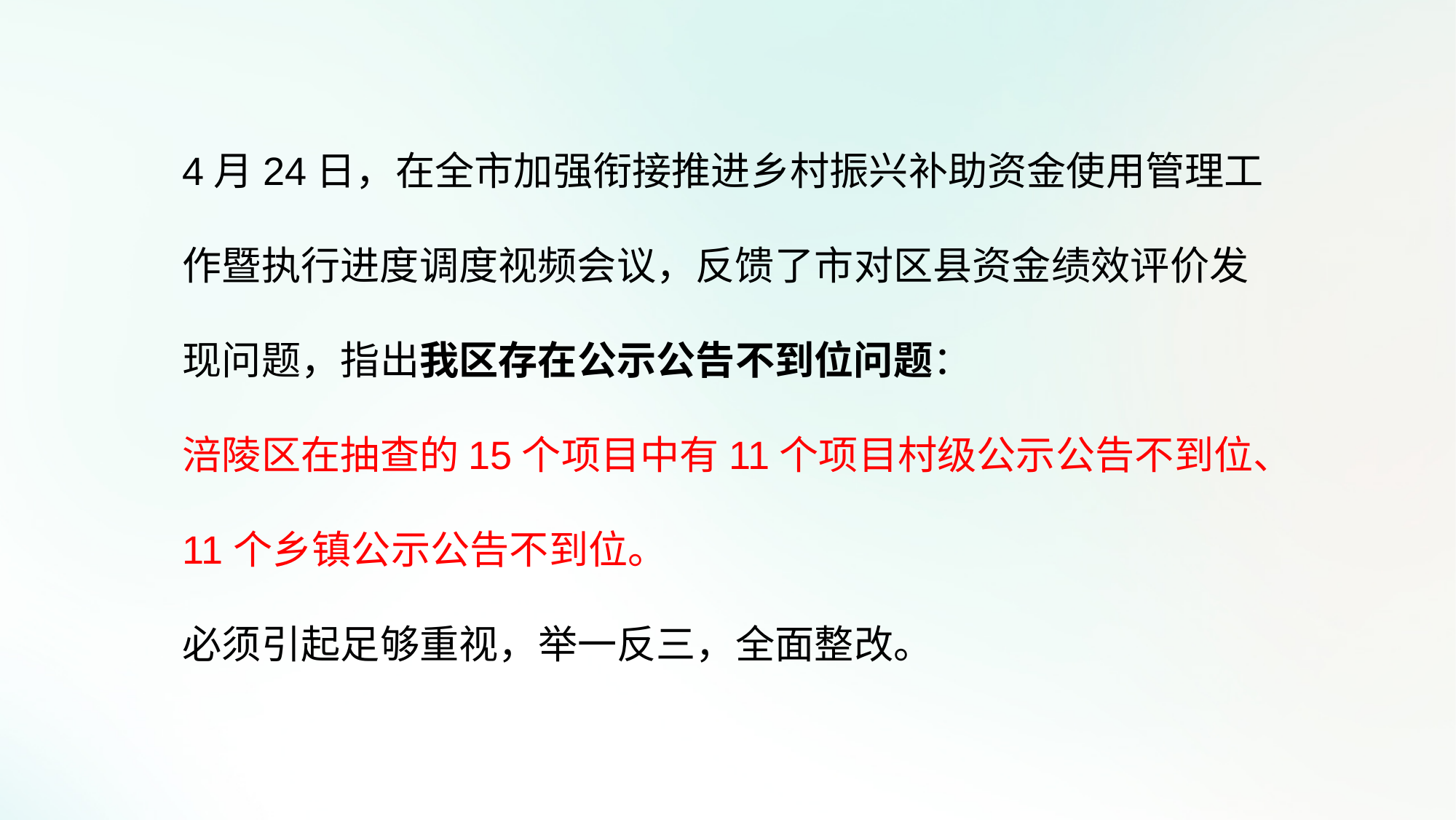

4月24日，在全市加强衔接推进乡村振兴补助资金使用管理工作暨执行进度调度视频会议，反馈了市对区县资金绩效评价发现问题，指出我区存在公示公告不到位问题：
涪陵区在抽查的15个项目中有11个项目村级公示公告不到位、11个乡镇公示公告不到位。
必须引起足够重视，举一反三，全面整改。